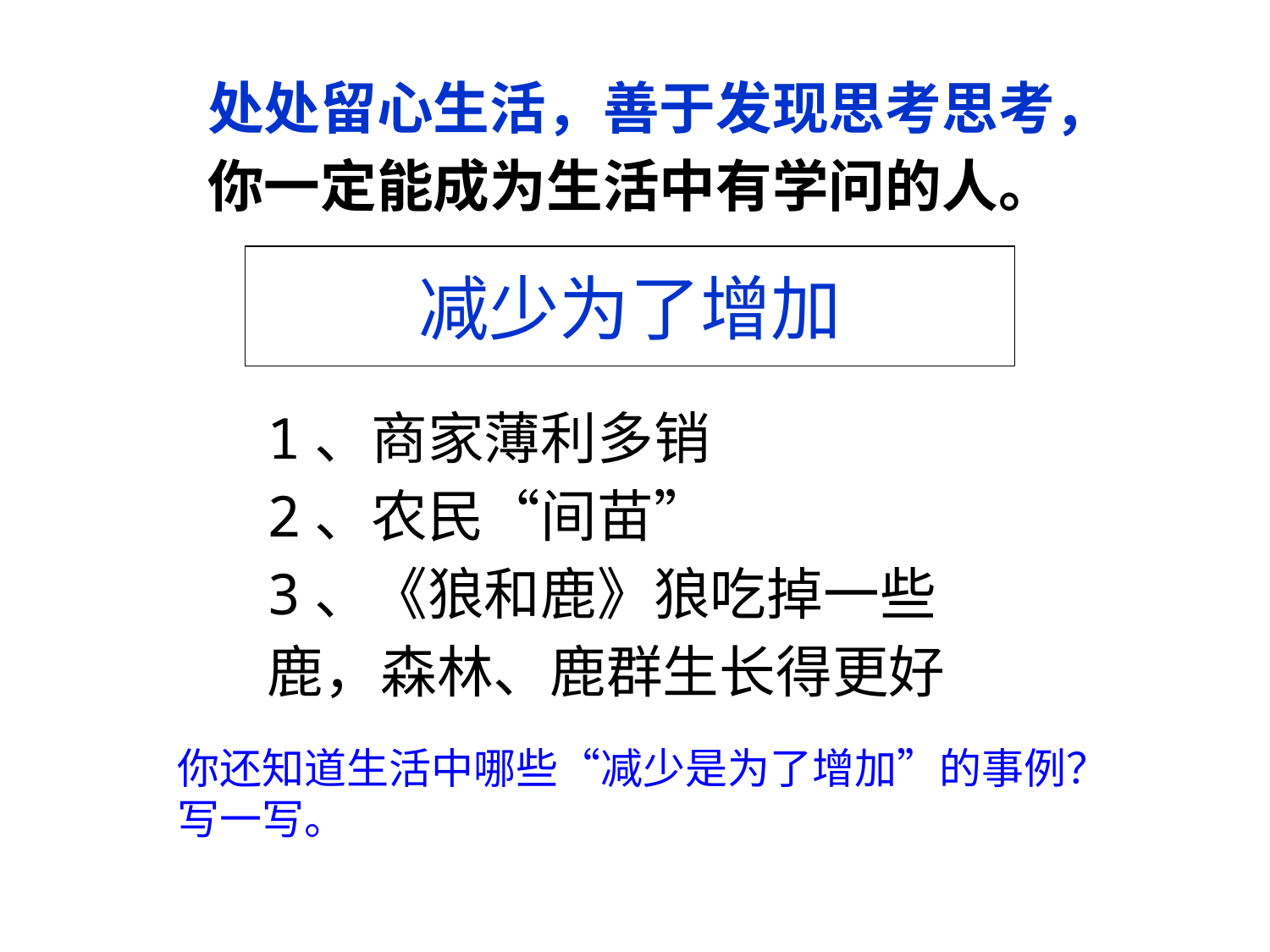

处处留心生活，善于发现思考思考，
你一定能成为生活中有学问的人。
减少为了增加
1、商家薄利多销
2、农民“间苗”
3、《狼和鹿》狼吃掉一些鹿，森林、鹿群生长得更好
你还知道生活中哪些“减少是为了增加”的事例？写一写。